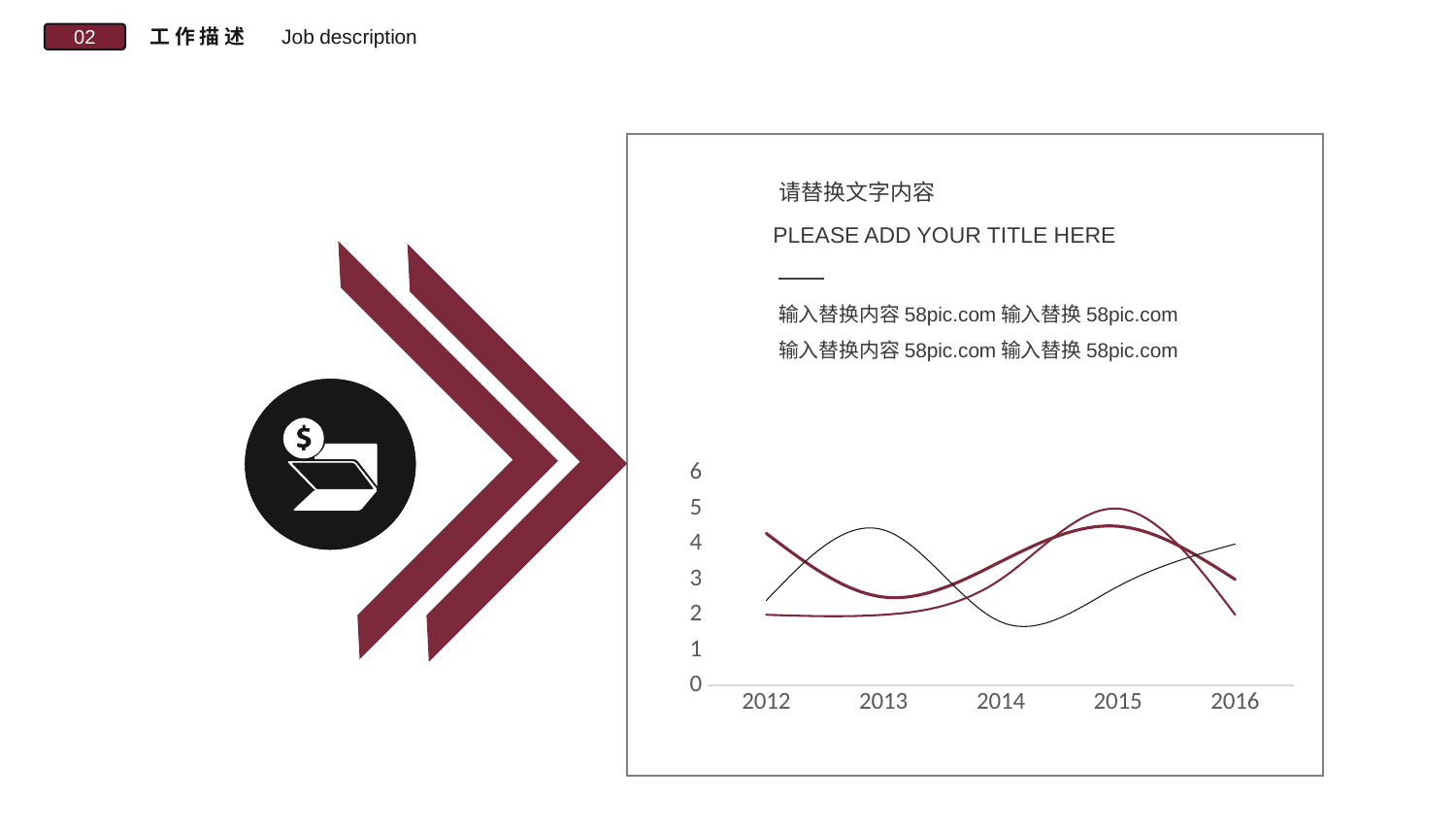

Job description
工 作 描 述
02

请替换文字内容
PLEASE ADD YOUR TITLE HERE

。
输入替换内容58pic.com输入替换58pic.com输入替换内容58pic.com输入替换58pic.com

发展前景

### Chart

| Category | object 1 | object 2 | object 3 |
|---|---|---|---|
| 2012 | 4.3 | 2.4 | 2.0 |
| 2013 | 2.5 | 4.4 | 2.0 |
| 2014 | 3.5 | 1.8 | 3.0 |
| 2015 | 4.5 | 2.8 | 5.0 |
| 2016 | 3.0 | 4.0 | 2.0 |